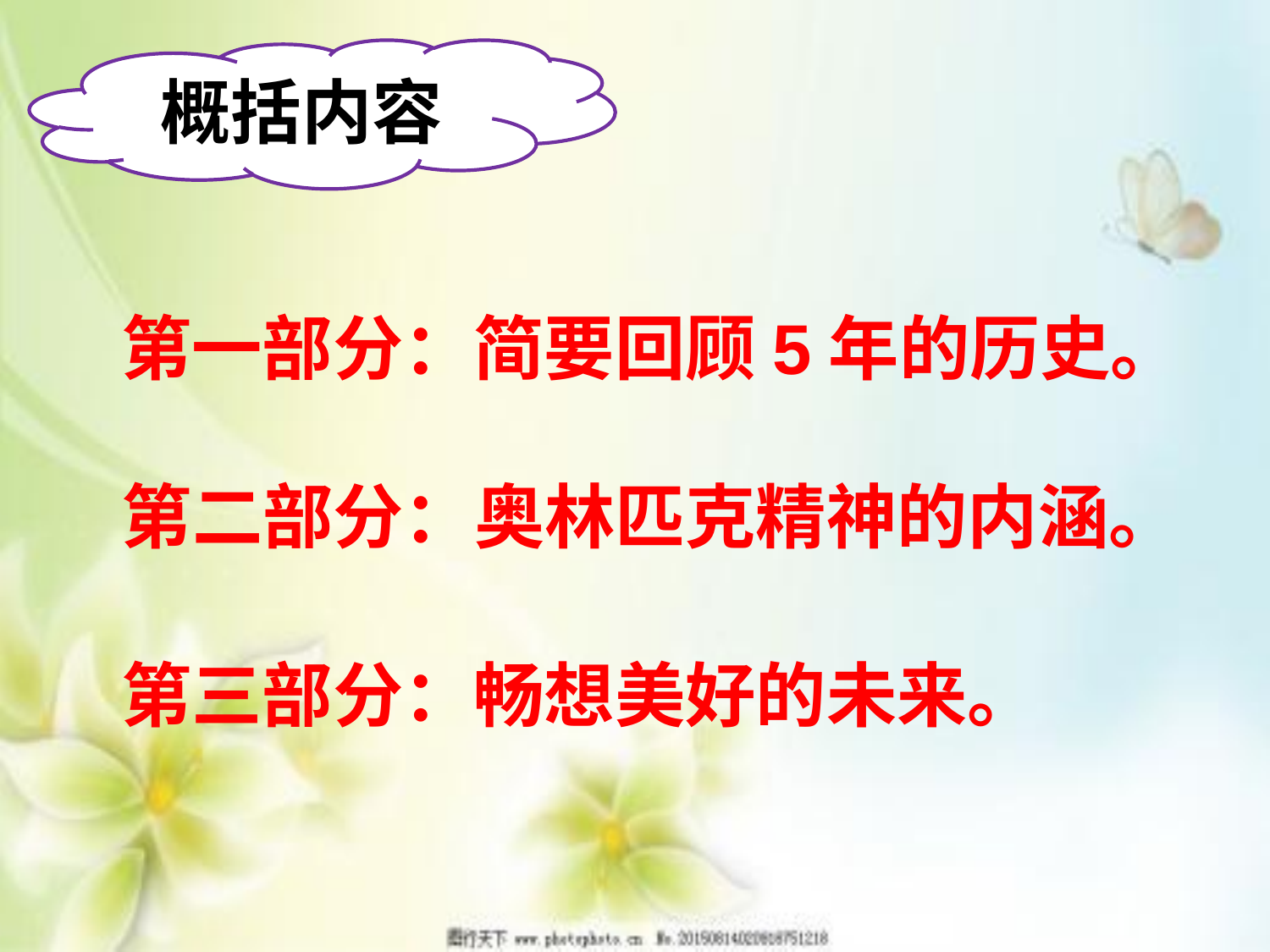

概括内容
第一部分：简要回顾5年的历史。
第二部分：奥林匹克精神的内涵。
第三部分：畅想美好的未来。